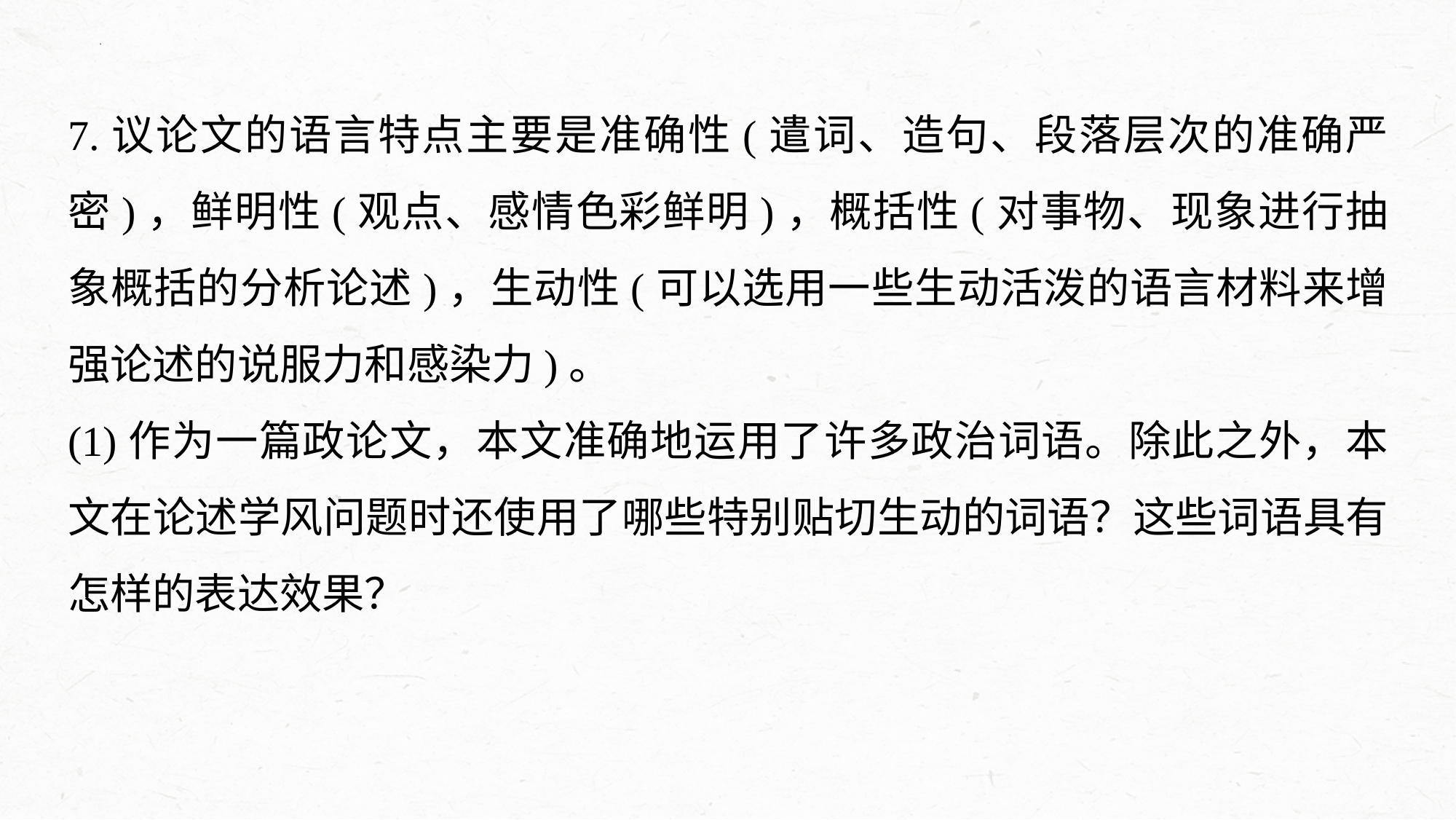

7.议论文的语言特点主要是准确性(遣词、造句、段落层次的准确严密)，鲜明性(观点、感情色彩鲜明)，概括性(对事物、现象进行抽象概括的分析论述)，生动性(可以选用一些生动活泼的语言材料来增强论述的说服力和感染力)。
(1)作为一篇政论文，本文准确地运用了许多政治词语。除此之外，本文在论述学风问题时还使用了哪些特别贴切生动的词语？这些词语具有怎样的表达效果？